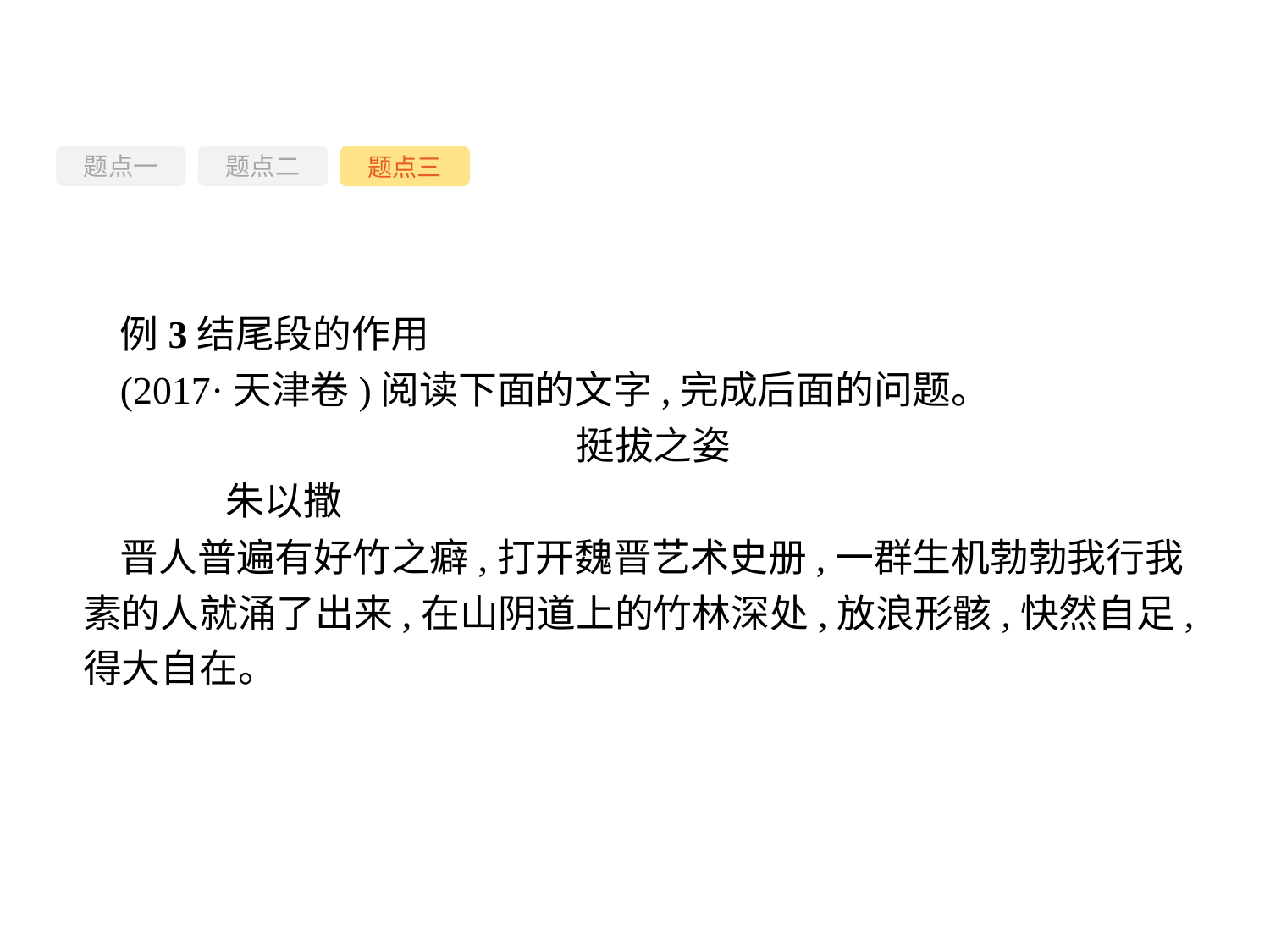

题点一
题点三
题点二
例3结尾段的作用
(2017·天津卷)阅读下面的文字,完成后面的问题。
挺拔之姿
	朱以撒
晋人普遍有好竹之癖,打开魏晋艺术史册,一群生机勃勃我行我素的人就涌了出来,在山阴道上的竹林深处,放浪形骸,快然自足,得大自在。
-72-